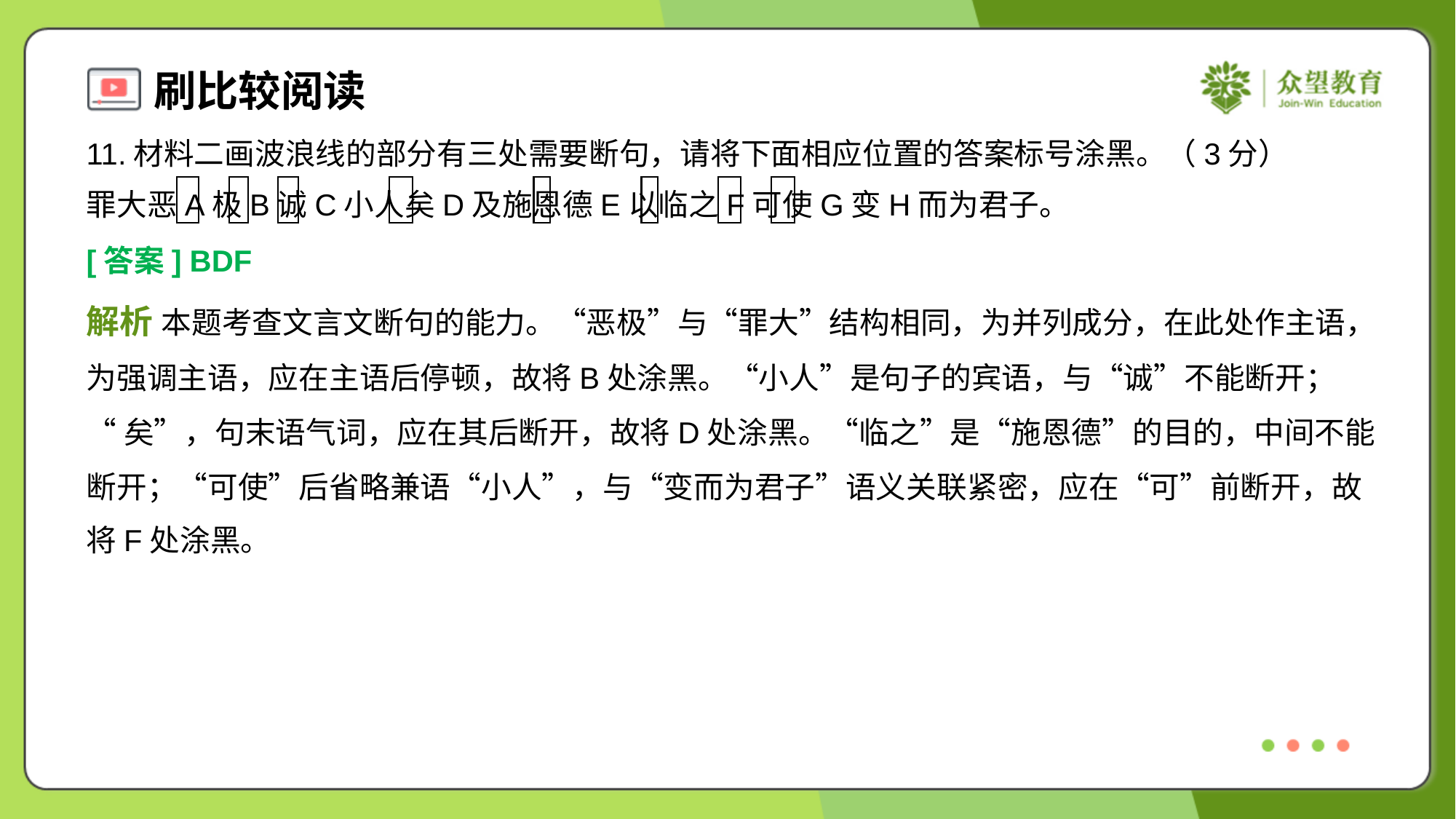

11.材料二画波浪线的部分有三处需要断句，请将下面相应位置的答案标号涂黑。（3分）
罪大恶A极B诚C小人矣D及施恩德E以临之F可使G变H而为君子。

[答案] BDF
解析 本题考查文言文断句的能力。“恶极”与“罪大”结构相同，为并列成分，在此处作主语，
为强调主语，应在主语后停顿，故将B处涂黑。“小人”是句子的宾语，与“诚”不能断开；
“矣”，句末语气词，应在其后断开，故将D处涂黑。“临之”是“施恩德”的目的，中间不能
断开；“可使”后省略兼语“小人”，与“变而为君子”语义关联紧密，应在“可”前断开，故
将F处涂黑。